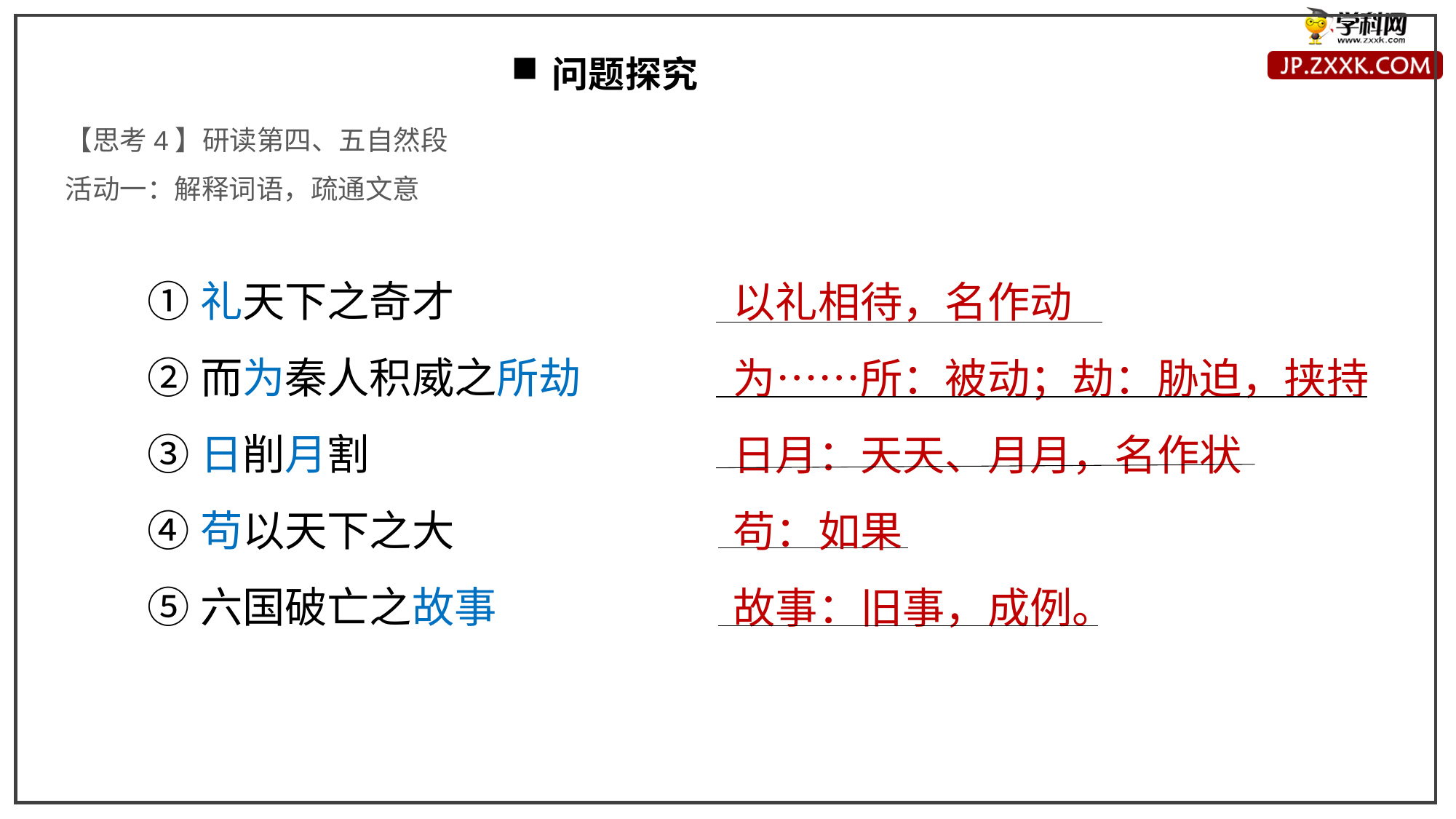

问题探究
【思考4】研读第四、五自然段
活动一：解释词语，疏通文意

①礼天下之奇才
②而为秦人积威之所劫
③日削月割
④苟以天下之大
⑤六国破亡之故事
以礼相待，名作动
为……所：被动；劫：胁迫，挟持
日月：天天、月月，名作状
苟：如果
故事：旧事，成例。